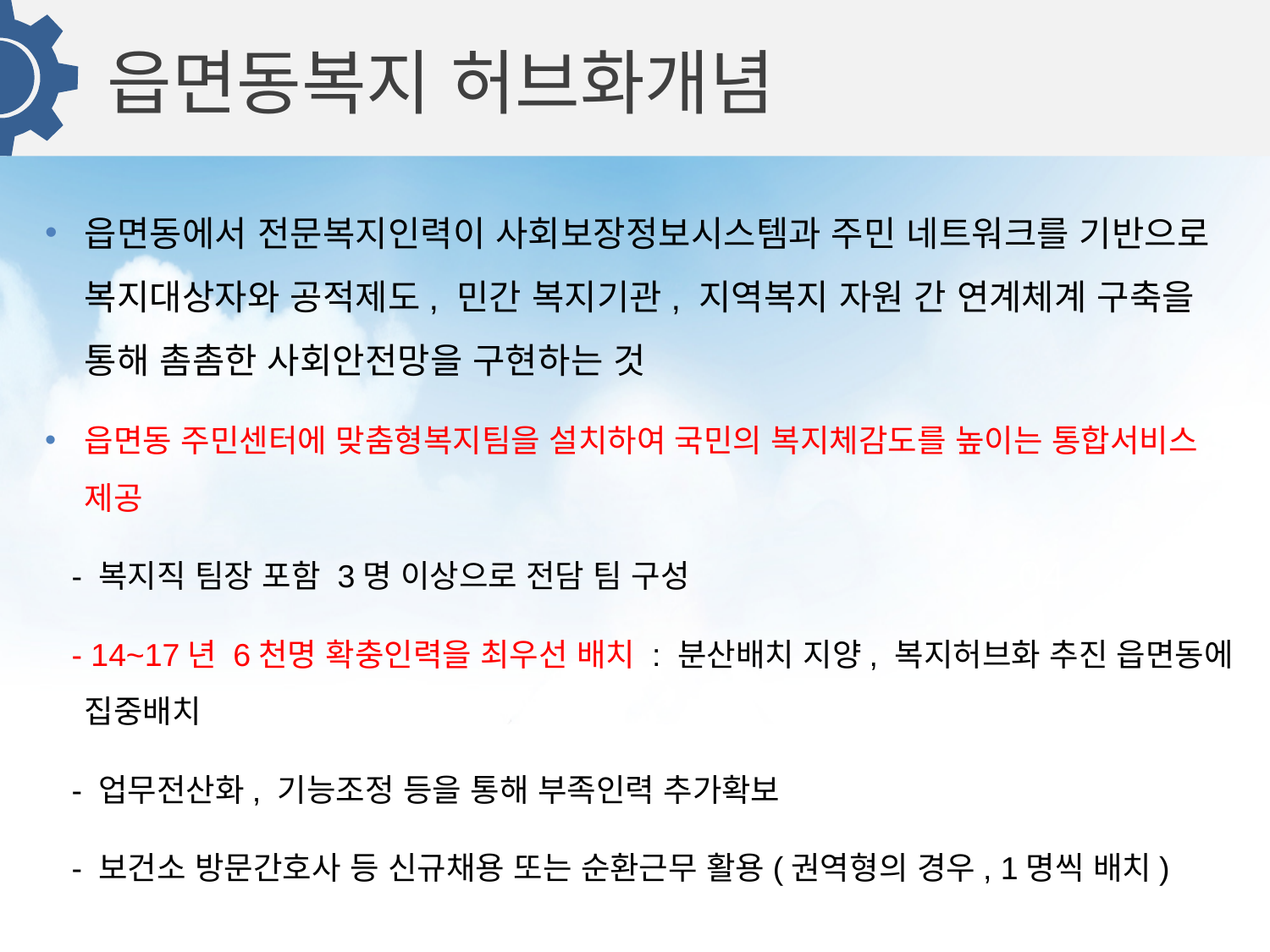

읍면동복지 허브화개념
읍면동에서 전문복지인력이 사회보장정보시스템과 주민 네트워크를 기반으로 복지대상자와 공적제도, 민간 복지기관, 지역복지 자원 간 연계체계 구축을 통해 촘촘한 사회안전망을 구현하는 것
읍면동 주민센터에 맞춤형복지팀을 설치하여 국민의 복지체감도를 높이는 통합서비스 제공
   - 복지직 팀장 포함 3명 이상으로 전담 팀 구성
   - 14~17년 6천명 확충인력을 최우선 배치 : 분산배치 지양, 복지허브화 추진 읍면동에 집중배치
   - 업무전산화, 기능조정 등을 통해 부족인력 추가확보
   - 보건소 방문간호사 등 신규채용 또는 순환근무 활용(권역형의 경우, 1명씩 배치)
04